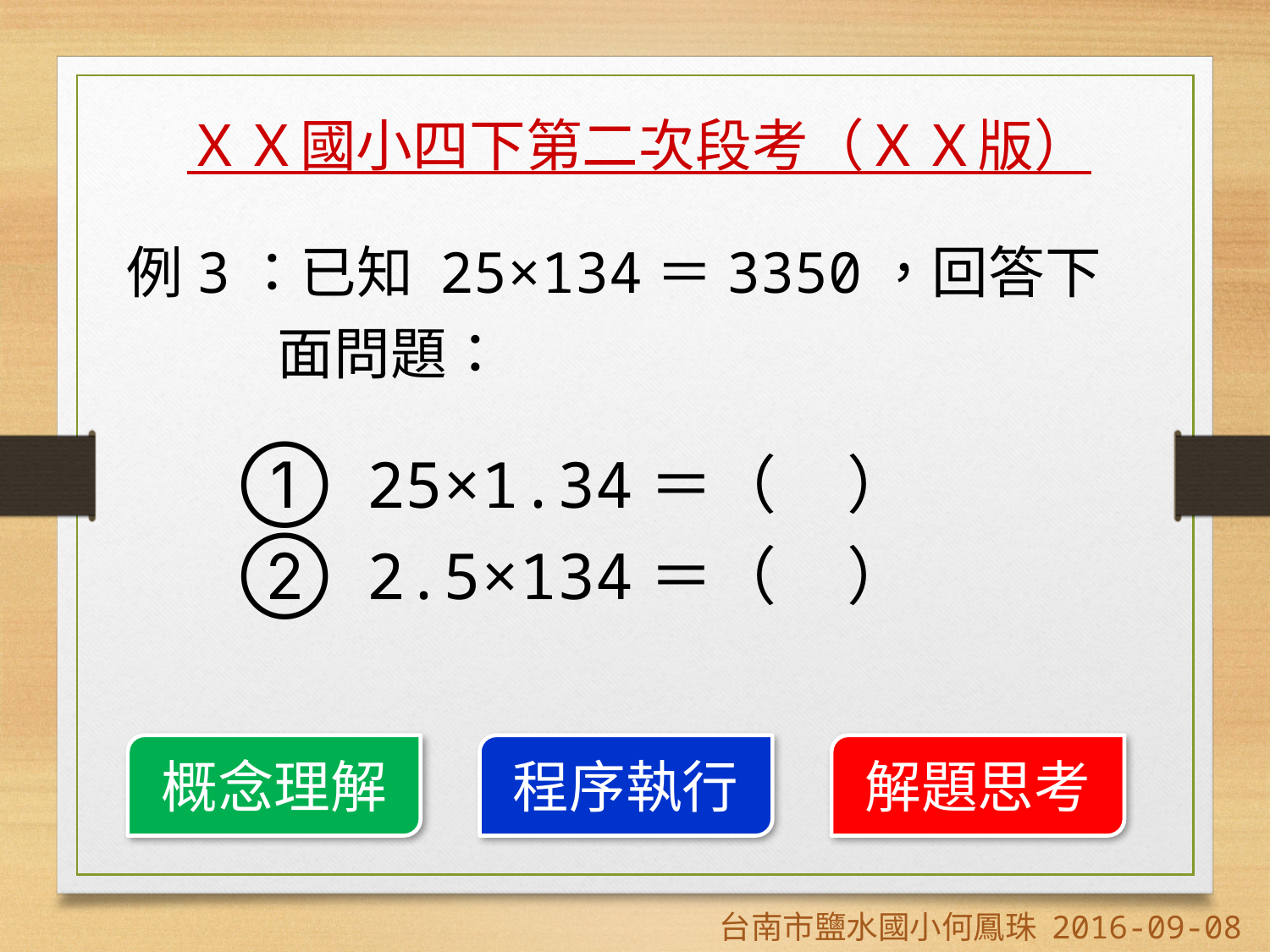

ＸＸ國小四下第二次段考（ＸＸ版）
例3：已知 25×134＝3350，回答下面問題：
   ➀ 25×1.34＝（     ）
   ➁ 2.5×134＝（     ）
概念理解
程序執行
解題思考